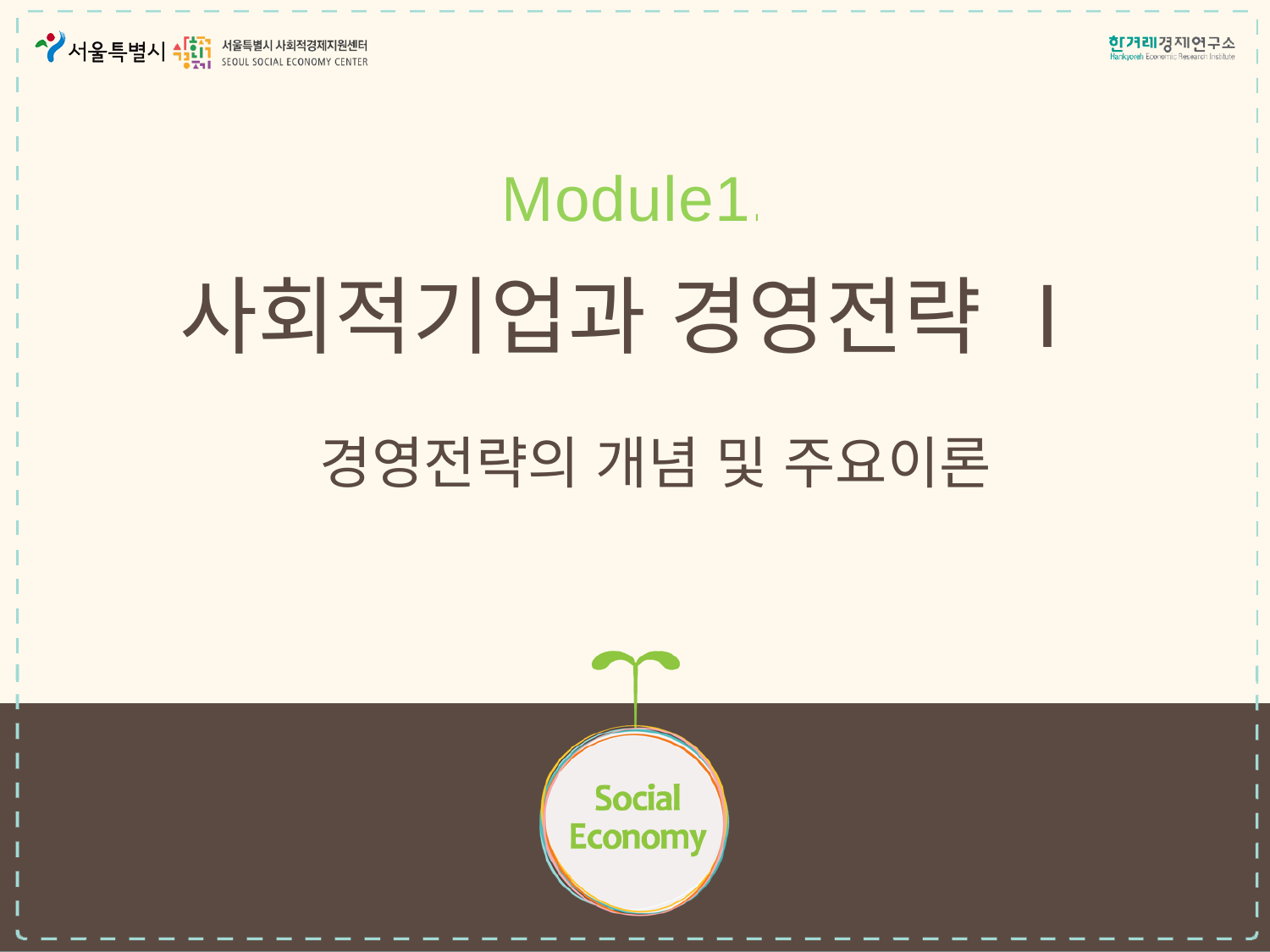

Module1.
# 사회적기업과 경영전략 Ⅰ
경영전략의 개념 및 주요이론